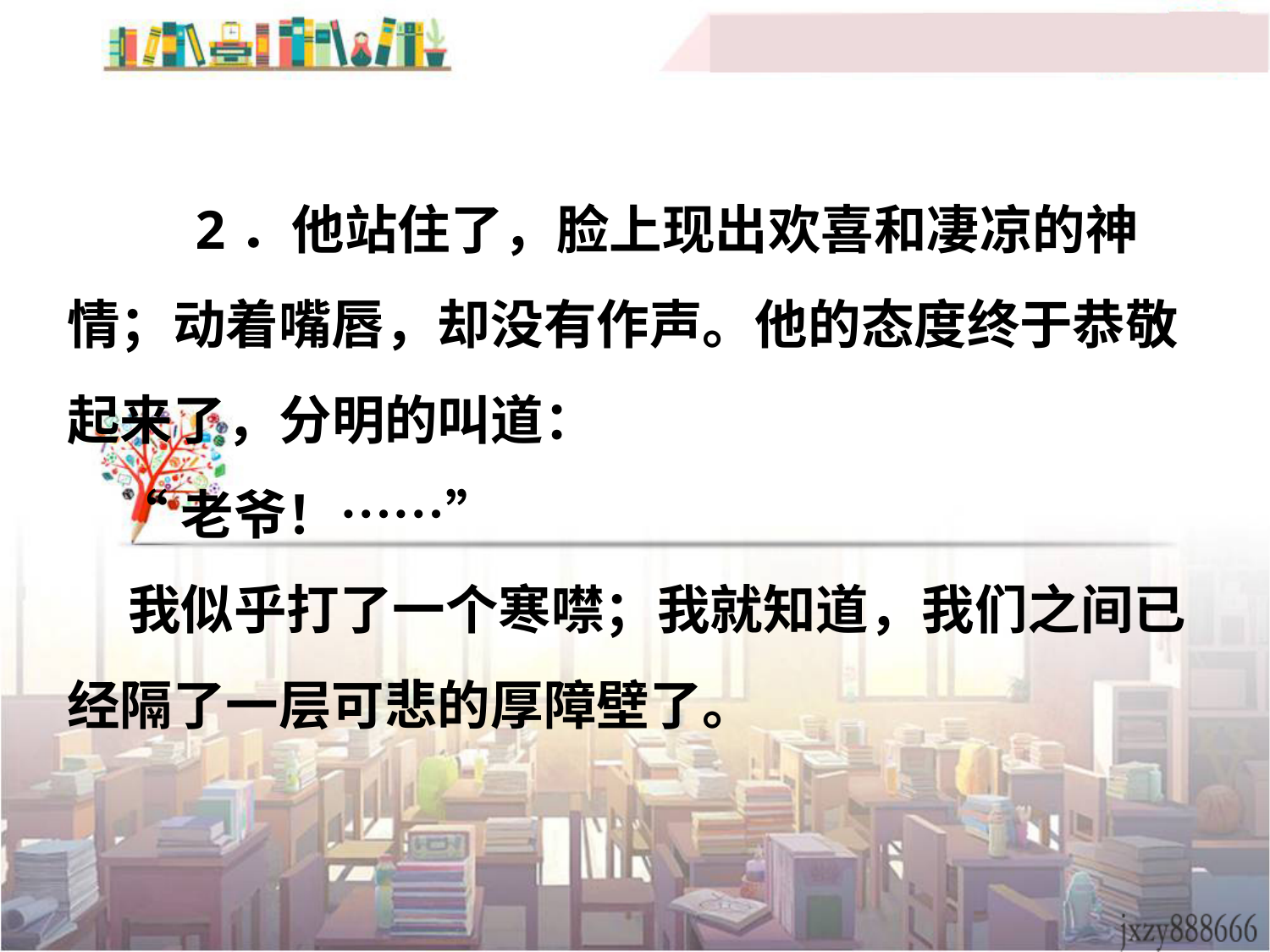

2．他站住了，脸上现出欢喜和凄凉的神情；动着嘴唇，却没有作声。他的态度终于恭敬起来了，分明的叫道：
    “老爷！……”
    我似乎打了一个寒噤；我就知道，我们之间已经隔了一层可悲的厚障壁了。